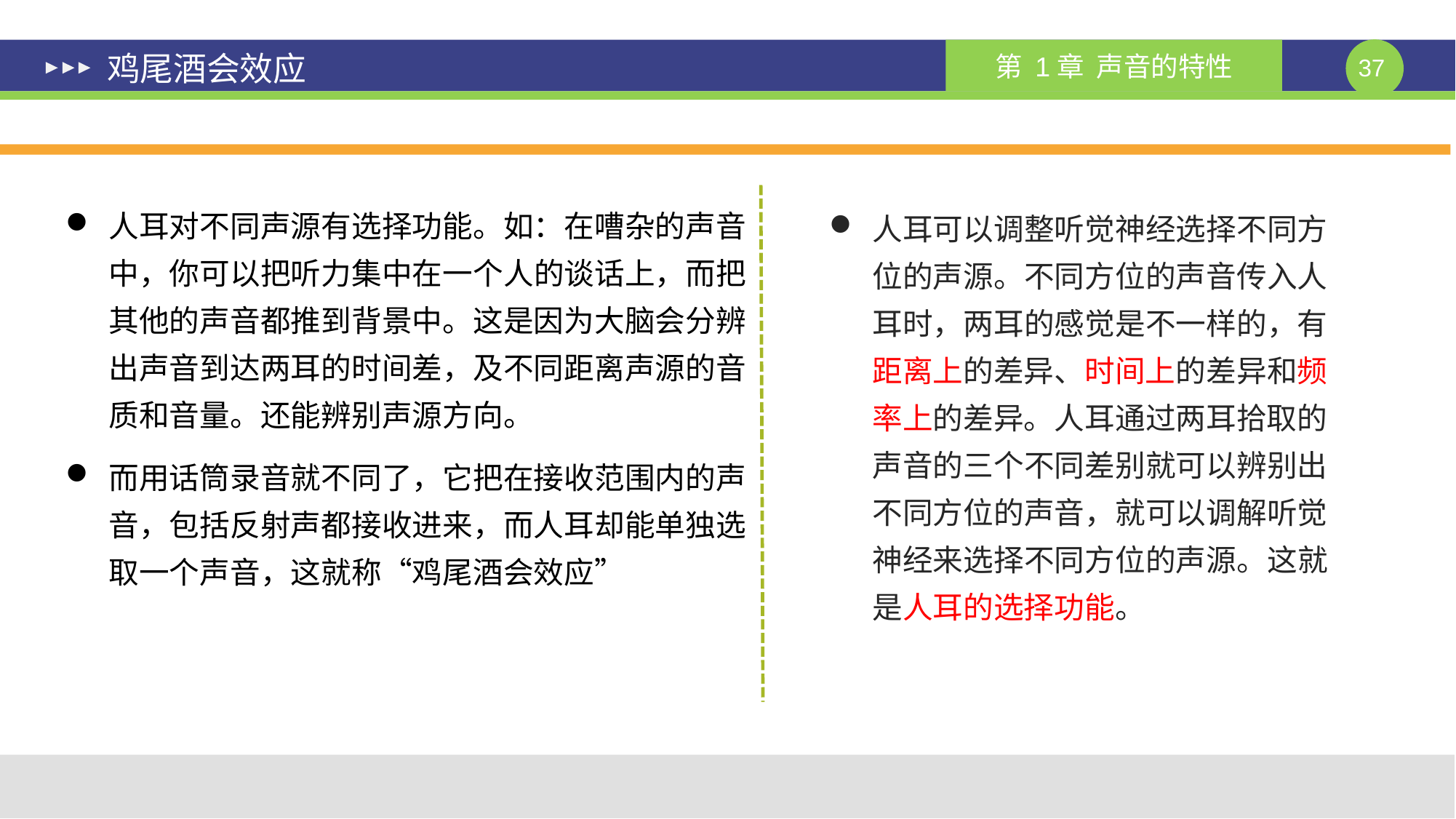

# 鸡尾酒会效应

人耳对不同声源有选择功能。如：在嘈杂的声音中，你可以把听力集中在一个人的谈话上，而把其他的声音都推到背景中。这是因为大脑会分辨出声音到达两耳的时间差，及不同距离声源的音质和音量。还能辨别声源方向。
而用话筒录音就不同了，它把在接收范围内的声音，包括反射声都接收进来，而人耳却能单独选取一个声音，这就称“鸡尾酒会效应”
人耳可以调整听觉神经选择不同方位的声源。不同方位的声音传入人耳时，两耳的感觉是不一样的，有距离上的差异、时间上的差异和频率上的差异。人耳通过两耳拾取的声音的三个不同差别就可以辨别出不同方位的声音，就可以调解听觉神经来选择不同方位的声源。这就是人耳的选择功能。